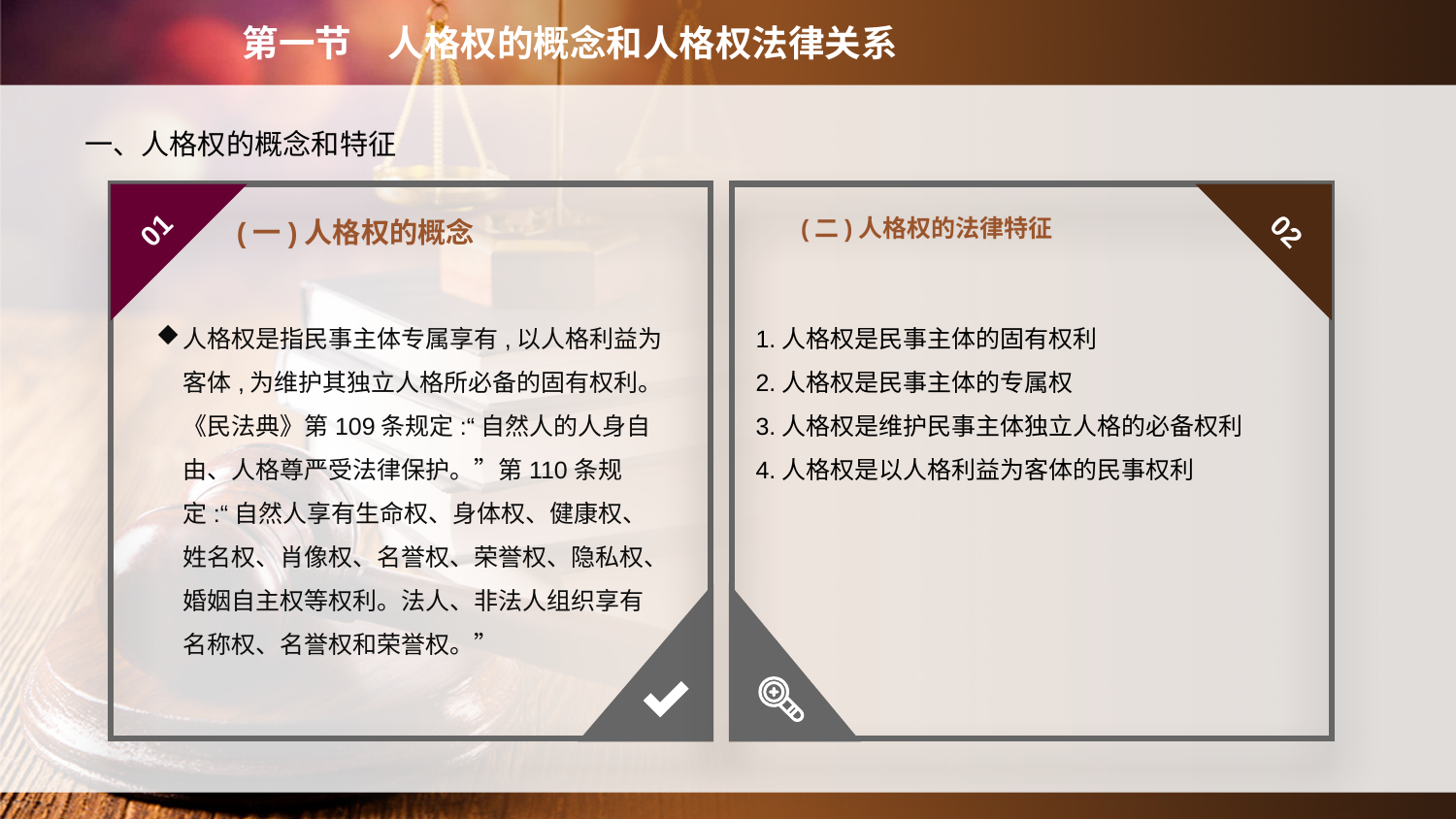

第一节　人格权的概念和人格权法律关系
　　一、人格权的概念和特征

(二)人格权的法律特征
01
02
(一)人格权的概念
人格权是指民事主体专属享有,以人格利益为客体,为维护其独立人格所必备的固有权利。《民法典》第109条规定:“自然人的人身自由、人格尊严受法律保护。”第110条规定:“自然人享有生命权、身体权、健康权、姓名权、肖像权、名誉权、荣誉权、隐私权、婚姻自主权等权利。法人、非法人组织享有名称权、名誉权和荣誉权。”

1.人格权是民事主体的固有权利
2.人格权是民事主体的专属权
3.人格权是维护民事主体独立人格的必备权利
4.人格权是以人格利益为客体的民事权利